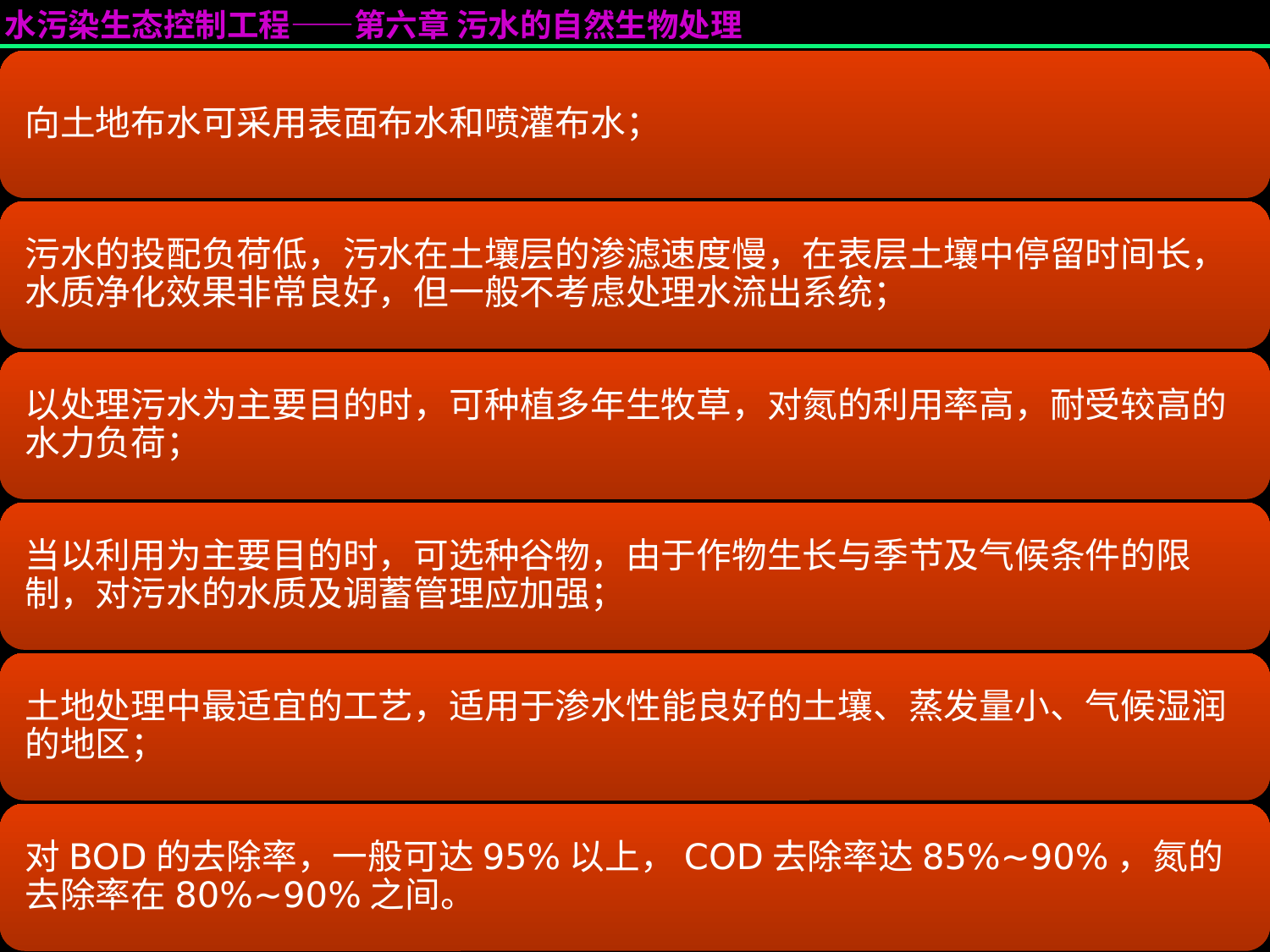

向土地布水可采用表面布水和喷灌布水；
污水的投配负荷低，污水在土壤层的渗滤速度慢，在表层土壤中停留时间长，水质净化效果非常良好，但一般不考虑处理水流出系统；
以处理污水为主要目的时，可种植多年生牧草，对氮的利用率高，耐受较高的水力负荷；
当以利用为主要目的时，可选种谷物，由于作物生长与季节及气候条件的限制，对污水的水质及调蓄管理应加强；
土地处理中最适宜的工艺，适用于渗水性能良好的土壤、蒸发量小、气候湿润的地区；
对BOD的去除率，一般可达95%以上，COD去除率达85%~90%，氮的去除率在80%~90%之间。